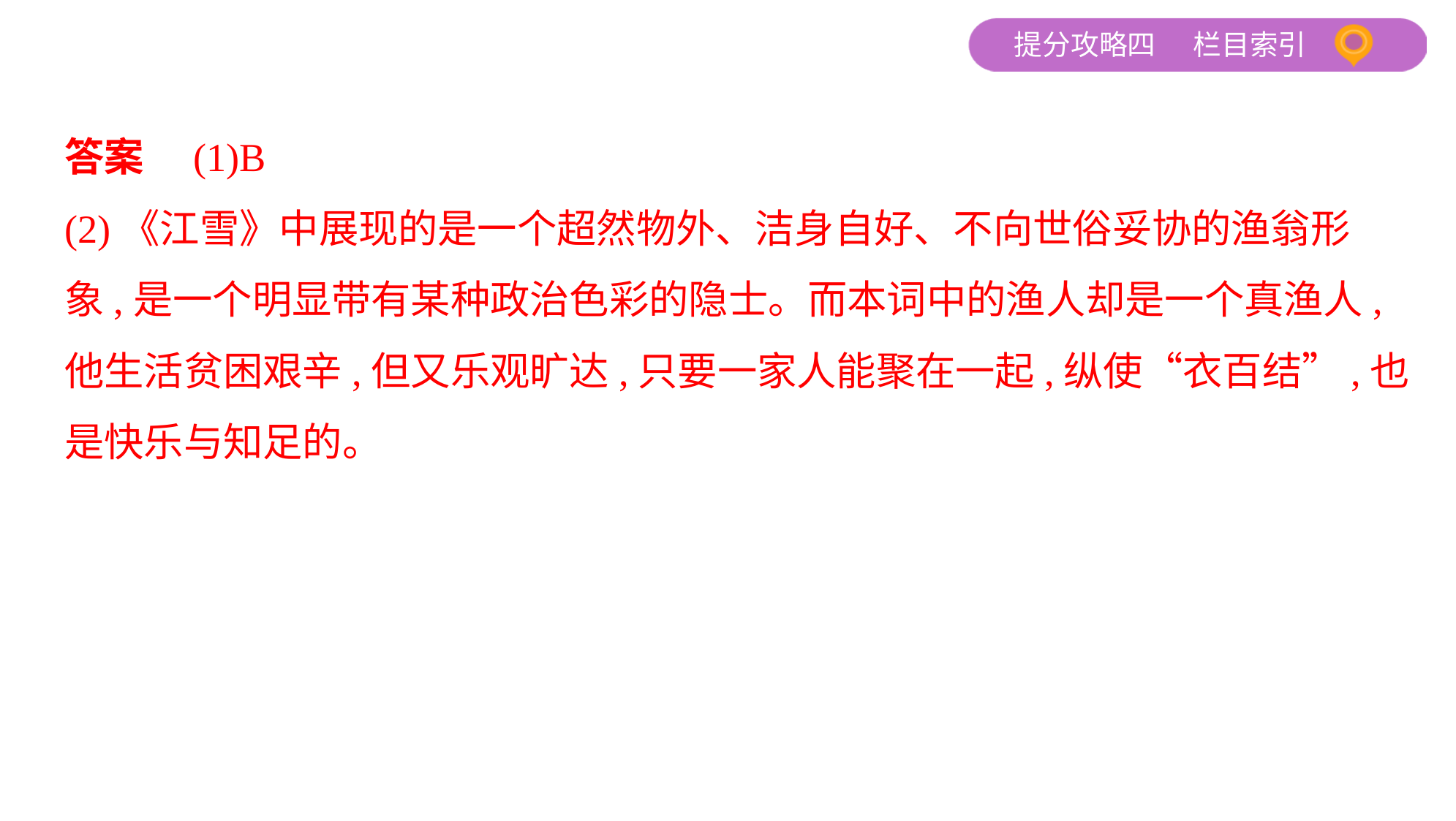

答案　(1)B
(2)《江雪》中展现的是一个超然物外、洁身自好、不向世俗妥协的渔翁形
象,是一个明显带有某种政治色彩的隐士。而本词中的渔人却是一个真渔人,
他生活贫困艰辛,但又乐观旷达,只要一家人能聚在一起,纵使“衣百结”,也
是快乐与知足的。